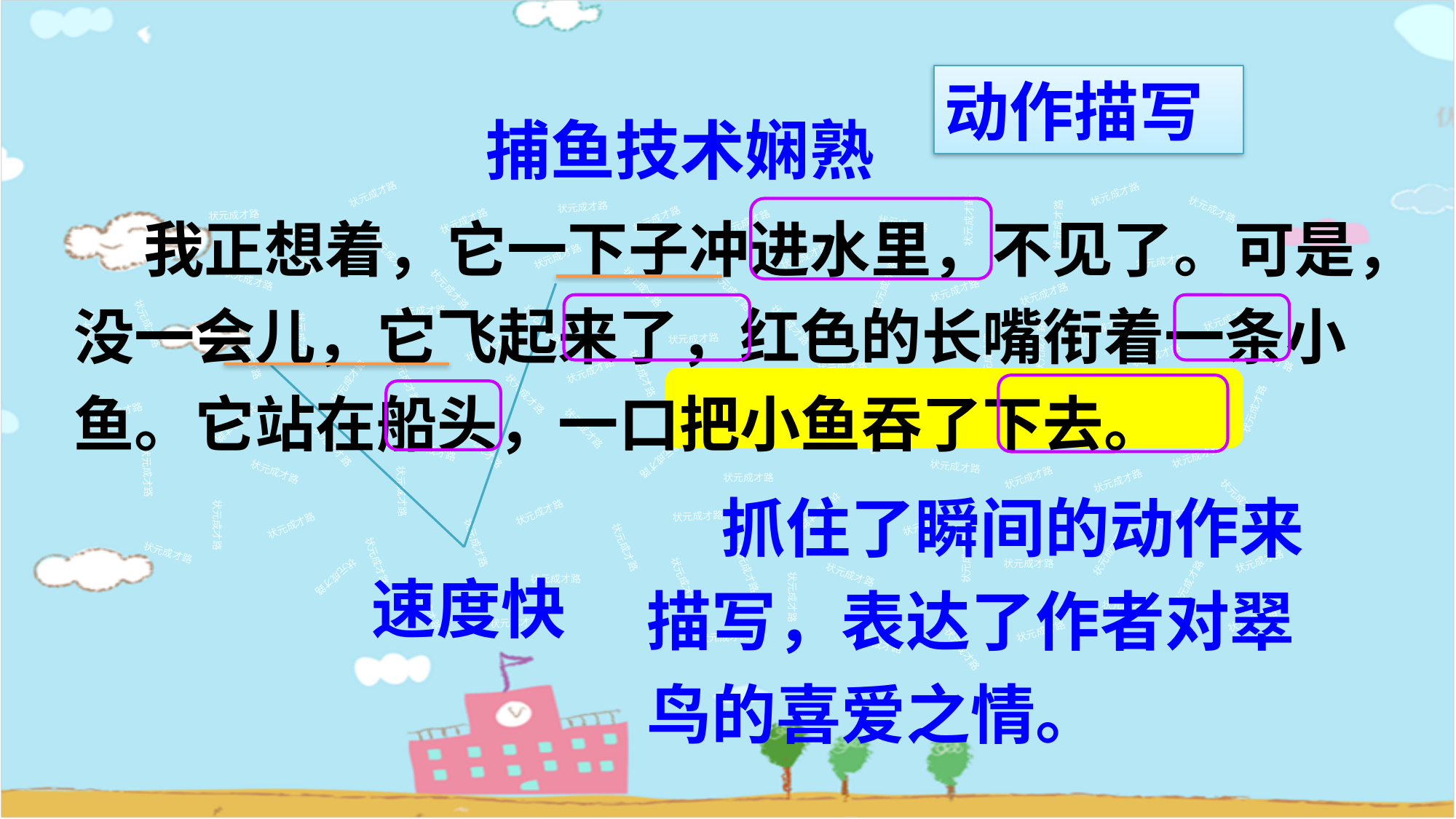

动作描写
捕鱼技术娴熟
状元成才路
状元成才路
    我正想着，它一下子冲进水里，不见了。可是，没一会儿，它飞起来了，红色的长嘴衔着一条小鱼。它站在船头，一口把小鱼吞了下去。
状元成才路
状元成才路

状元成才路
状元成才路
状元成才路
状元成才路
状元成才路
状元成才路
状元成才路
状元成才路
状元成才路
状元成才路
状元成才路
状元成才路
状元成才路
状元成才路
状元成才路
状元成才路
状元成才路
状元成才路
状元成才路
状元成才路

状元成才路
状元成才路
状元成才路
状元成才路
状元成才路
状元成才路
状元成才路
状元成才路
状元成才路
状元成才路
状元成才路
状元成才路
状元成才路
状元成才路
状元成才路
状元成才路
状元成才路
状元成才路
状元成才路

状元成才路
状元成才路

状元成才路
状元成才路
状元成才路
状元成才路
状元成才路
状元成才路
状元成才路
状元成才路
状元成才路
状元成才路
状元成才路
状元成才路
状元成才路
状元成才路
状元成才路
状元成才路
状元成才路
状元成才路
状元成才路
状元成才路
状元成才路
状元成才路
    抓住了瞬间的动作来描写，表达了作者对翠鸟的喜爱之情。
状元成才路
状元成才路
状元成才路
状元成才路
状元成才路
状元成才路
状元成才路
状元成才路
状元成才路
状元成才路
状元成才路
速度快
状元成才路
状元成才路
状元成才路
状元成才路
状元成才路
状元成才路
状元成才路
状元成才路
状元成才路
状元成才路
状元成才路
状元成才路
状元成才路
状元成才路
状元成才路
状元成才路
状元成才路
状元成才路
状元成才路
状元成才路
状元成才路
状元成才路